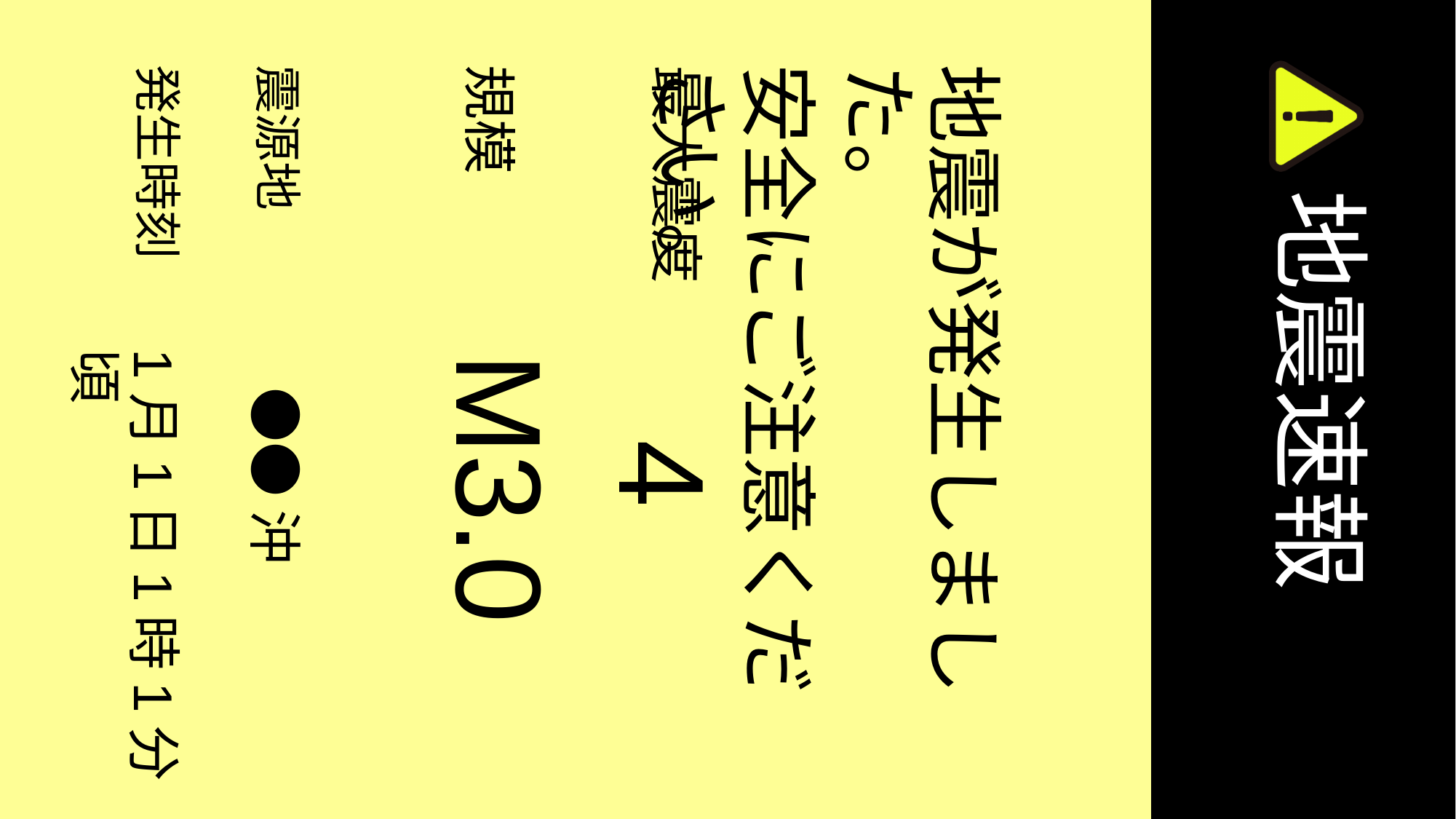

発生時刻
震源地
規模
最大震度
地震が発生しました。
安全にご注意ください。
地震速報
●●沖
M3.0
1月1日1時1分頃
4